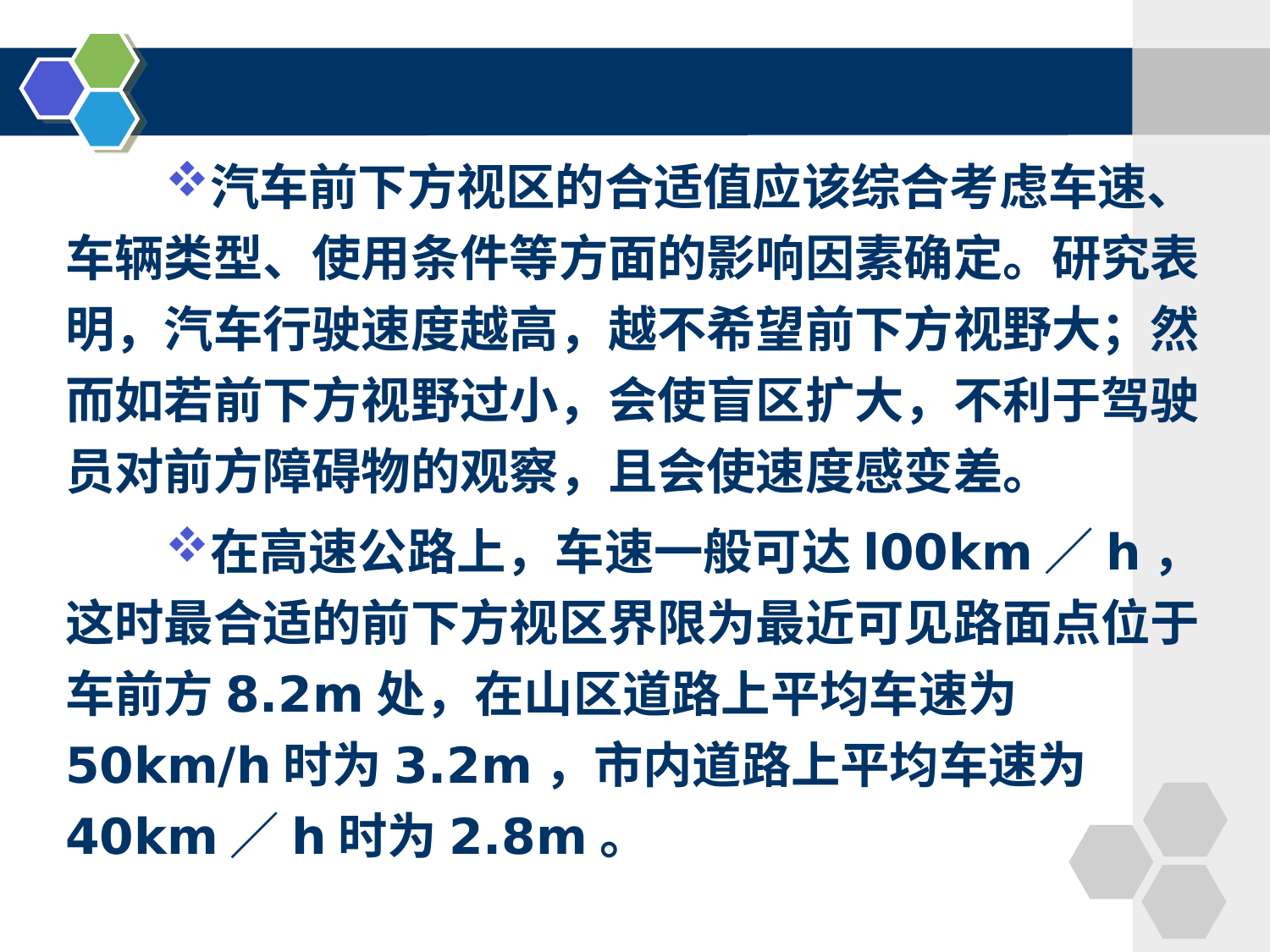

汽车前下方视区的合适值应该综合考虑车速、车辆类型、使用条件等方面的影响因素确定。研究表明，汽车行驶速度越高，越不希望前下方视野大；然而如若前下方视野过小，会使盲区扩大，不利于驾驶员对前方障碍物的观察，且会使速度感变差。
在高速公路上，车速一般可达l00km／h，这时最合适的前下方视区界限为最近可见路面点位于车前方8.2m处，在山区道路上平均车速为50km/h时为3.2m，市内道路上平均车速为40km／h时为2.8m。